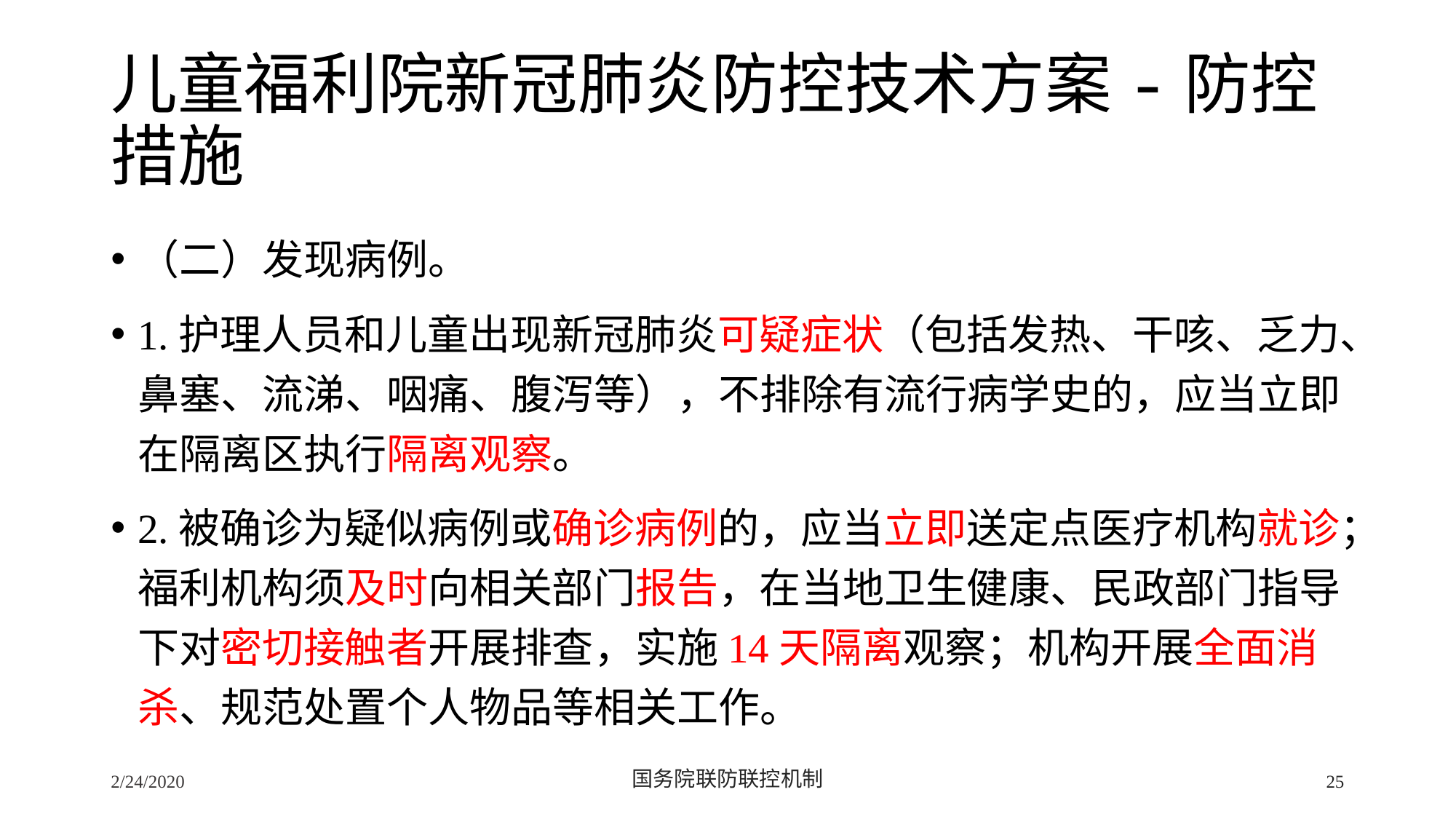

# 儿童福利院新冠肺炎防控技术方案-防控措施
（二）发现病例。
1.护理人员和儿童出现新冠肺炎可疑症状（包括发热、干咳、乏力、鼻塞、流涕、咽痛、腹泻等），不排除有流行病学史的，应当立即在隔离区执行隔离观察。
2.被确诊为疑似病例或确诊病例的，应当立即送定点医疗机构就诊；福利机构须及时向相关部门报告，在当地卫生健康、民政部门指导下对密切接触者开展排查，实施14天隔离观察；机构开展全面消杀、规范处置个人物品等相关工作。

2/24/2020
国务院联防联控机制
25